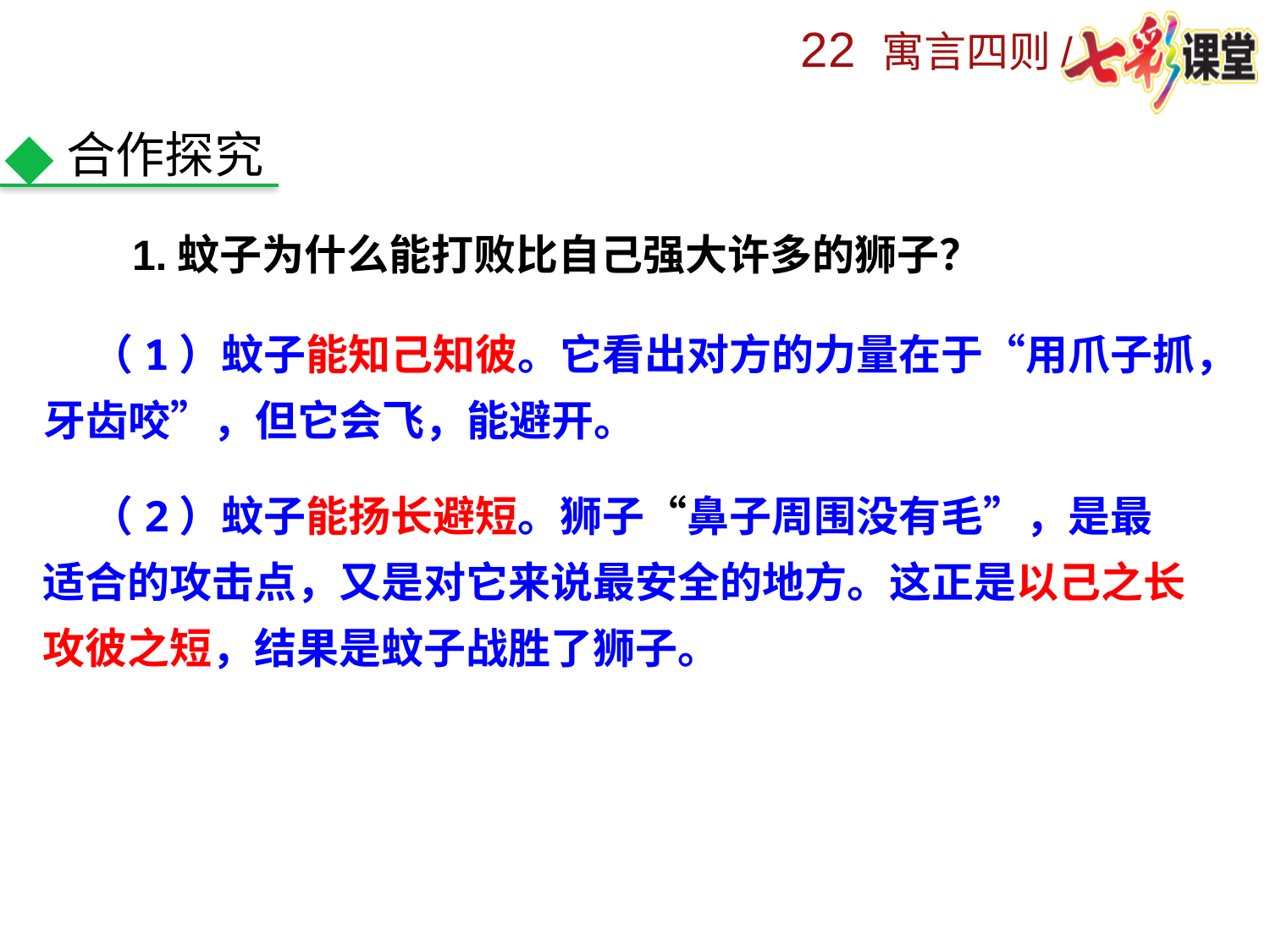

合作探究

1.蚊子为什么能打败比自己强大许多的狮子？
    （1）蚊子能知己知彼。它看出对方的力量在于“用爪子抓，牙齿咬”，但它会飞，能避开。
    （2）蚊子能扬长避短。狮子“鼻子周围没有毛”，是最适合的攻击点，又是对它来说最安全的地方。这正是以己之长攻彼之短，结果是蚊子战胜了狮子。